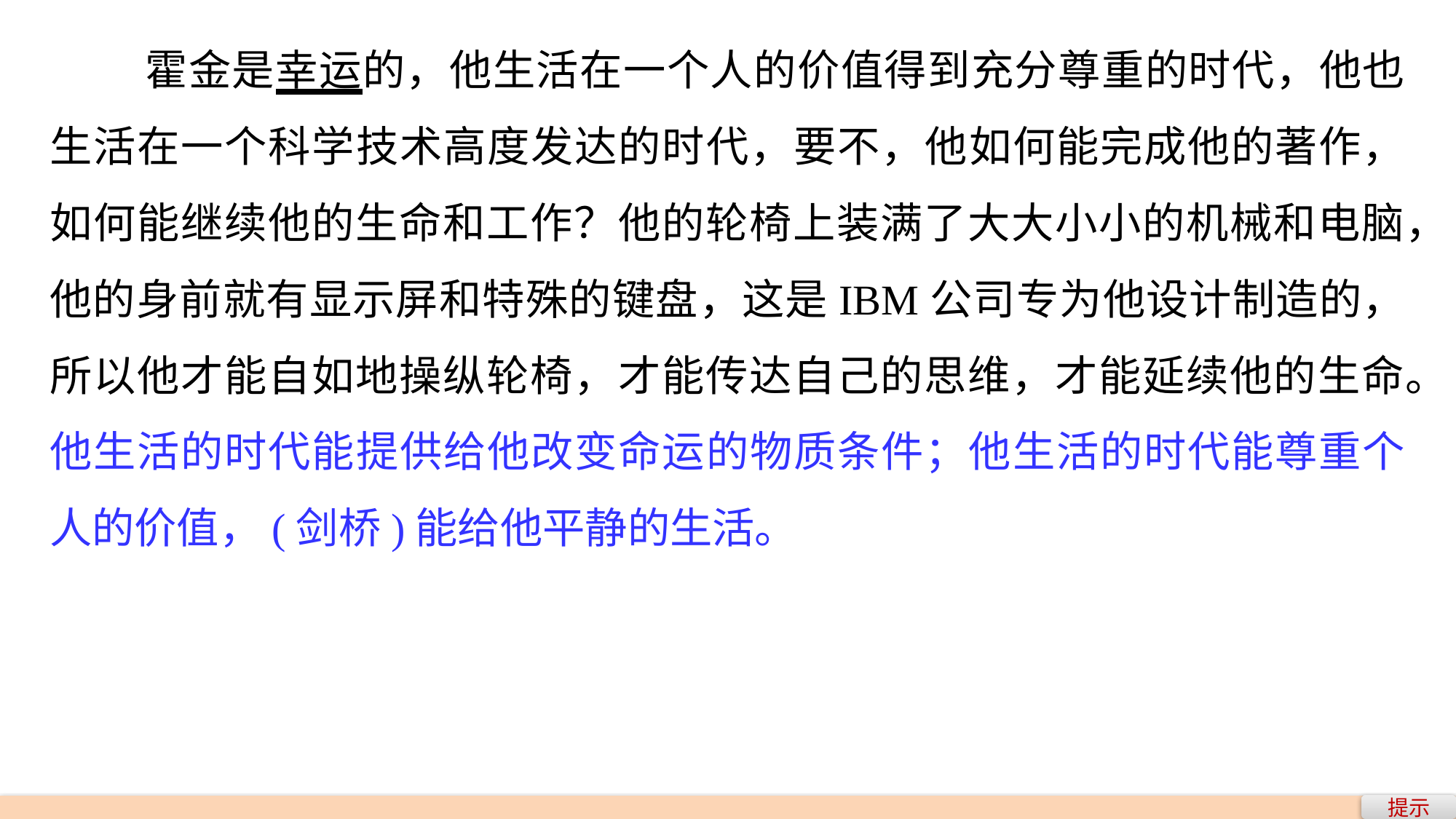

霍金是幸运的，他生活在一个人的价值得到充分尊重的时代，他也生活在一个科学技术高度发达的时代，要不，他如何能完成他的著作，如何能继续他的生命和工作？他的轮椅上装满了大大小小的机械和电脑，他的身前就有显示屏和特殊的键盘，这是IBM公司专为他设计制造的，所以他才能自如地操纵轮椅，才能传达自己的思维，才能延续他的生命。
他生活的时代能提供给他改变命运的物质条件；他生活的时代能尊重个人的价值，(剑桥)能给他平静的生活。
提示